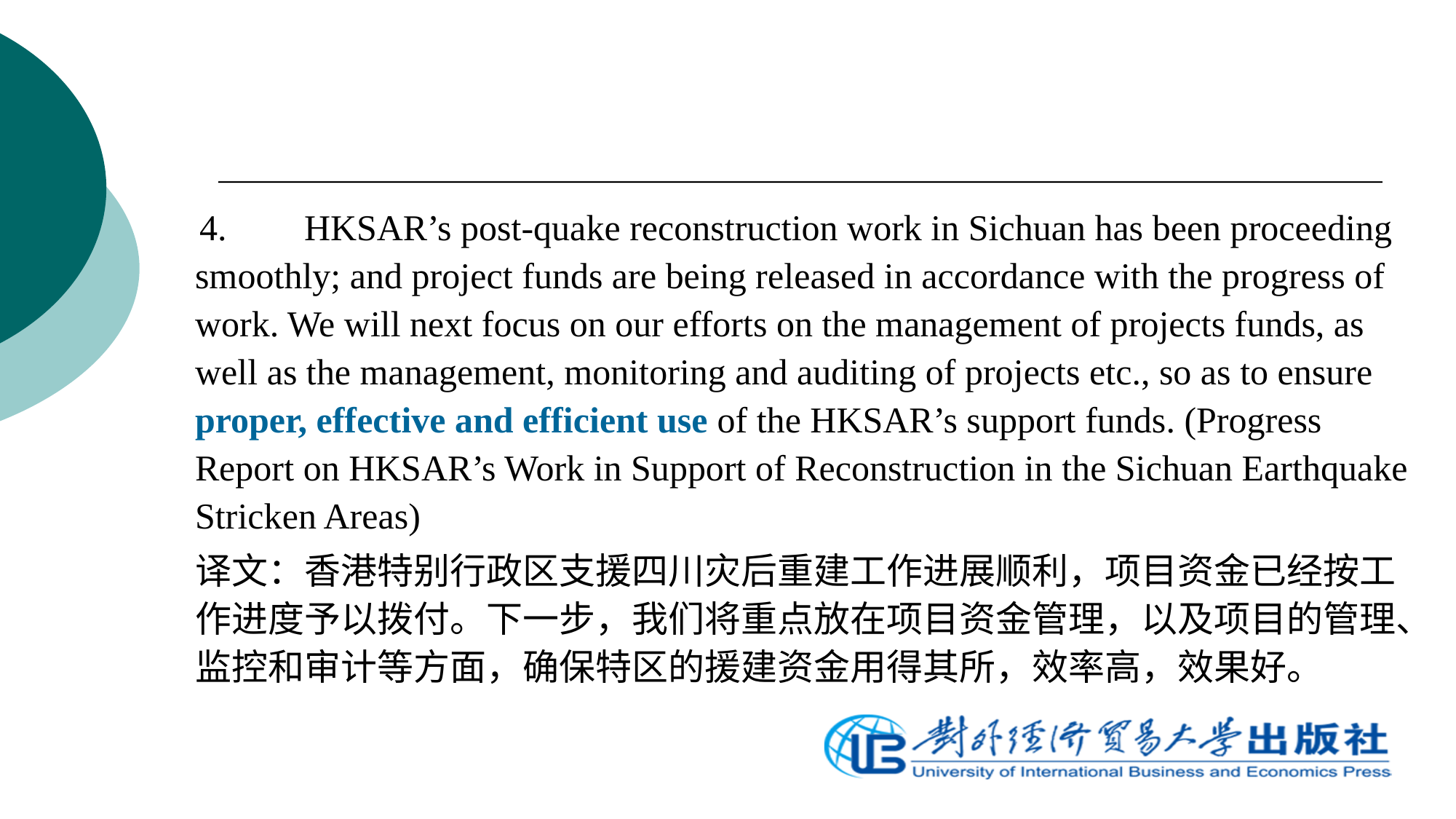

4.	HKSAR’s post-quake reconstruction work in Sichuan has been proceeding smoothly; and project funds are being released in accordance with the progress of work. We will next focus on our efforts on the management of projects funds, as well as the management, monitoring and auditing of projects etc., so as to ensure proper, effective and efficient use of the HKSAR’s support funds. (Progress Report on HKSAR’s Work in Support of Reconstruction in the Sichuan Earthquake Stricken Areas)
    译文：香港特别行政区支援四川灾后重建工作进展顺利，项目资金已经按工作进度予以拨付。下一步，我们将重点放在项目资金管理，以及项目的管理、监控和审计等方面，确保特区的援建资金用得其所，效率高，效果好。